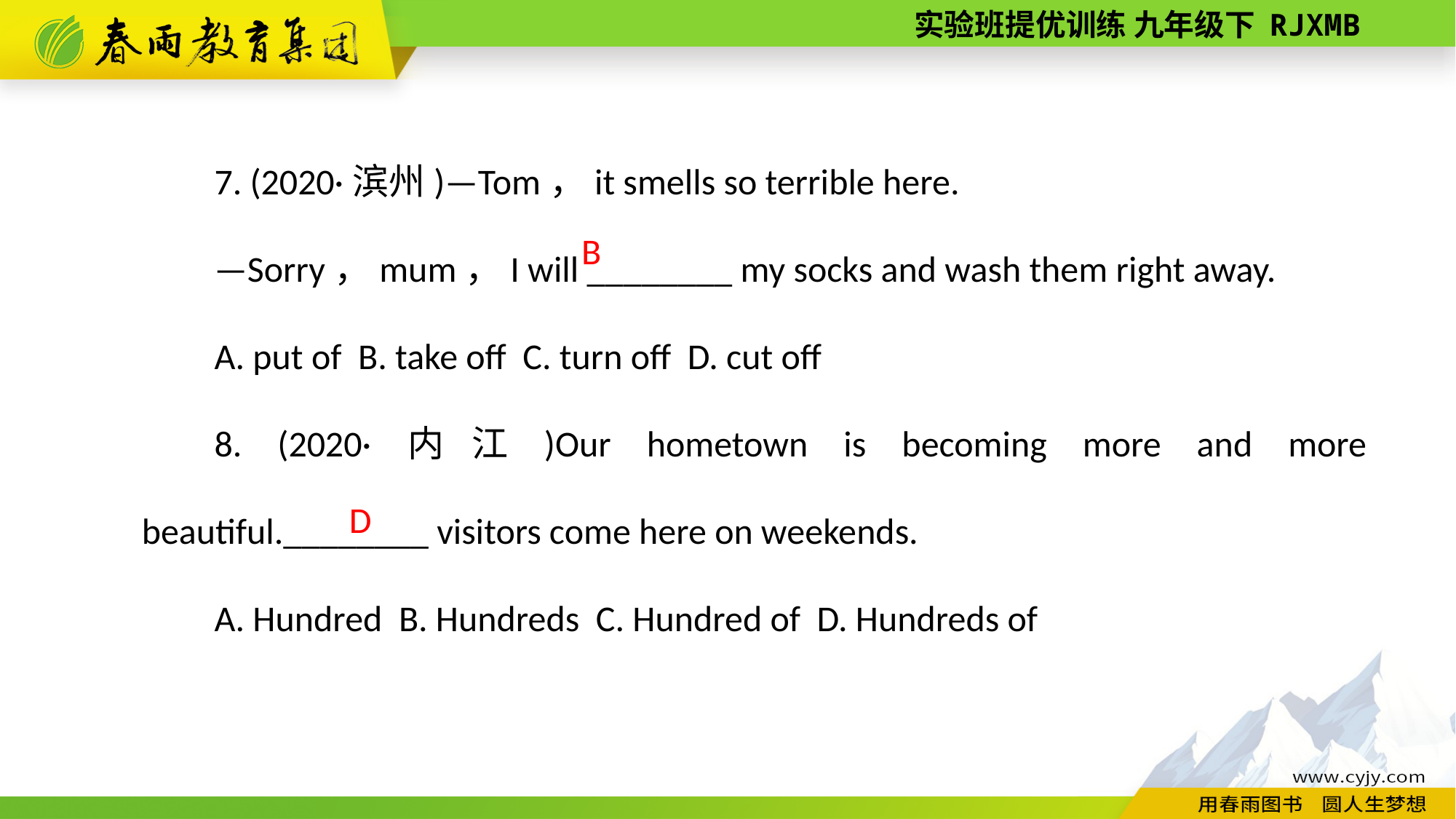

7. (2020·滨州)—Tom，it smells so terrible here.
—Sorry，mum，I will ________ my socks and wash them right away.
A. put of  B. take off  C. turn off  D. cut off
8. (2020·内江)Our hometown is becoming more and more beautiful.________ visitors come here on weekends.
A. Hundred  B. Hundreds  C. Hundred of  D. Hundreds of
B
D